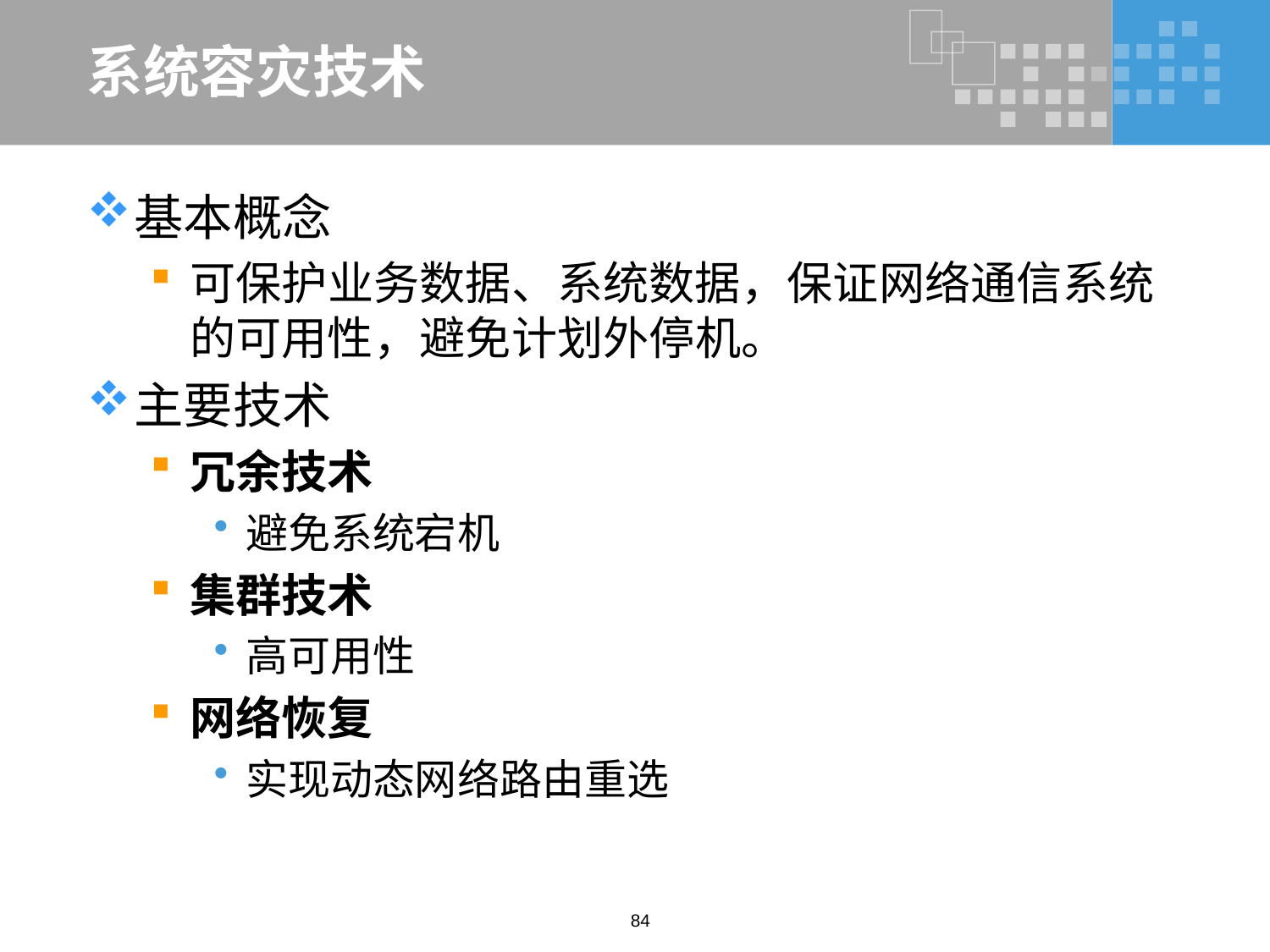

# 系统容灾技术
基本概念
可保护业务数据、系统数据，保证网络通信系统的可用性，避免计划外停机。
主要技术
冗余技术
避免系统宕机
集群技术
高可用性
网络恢复
实现动态网络路由重选

84